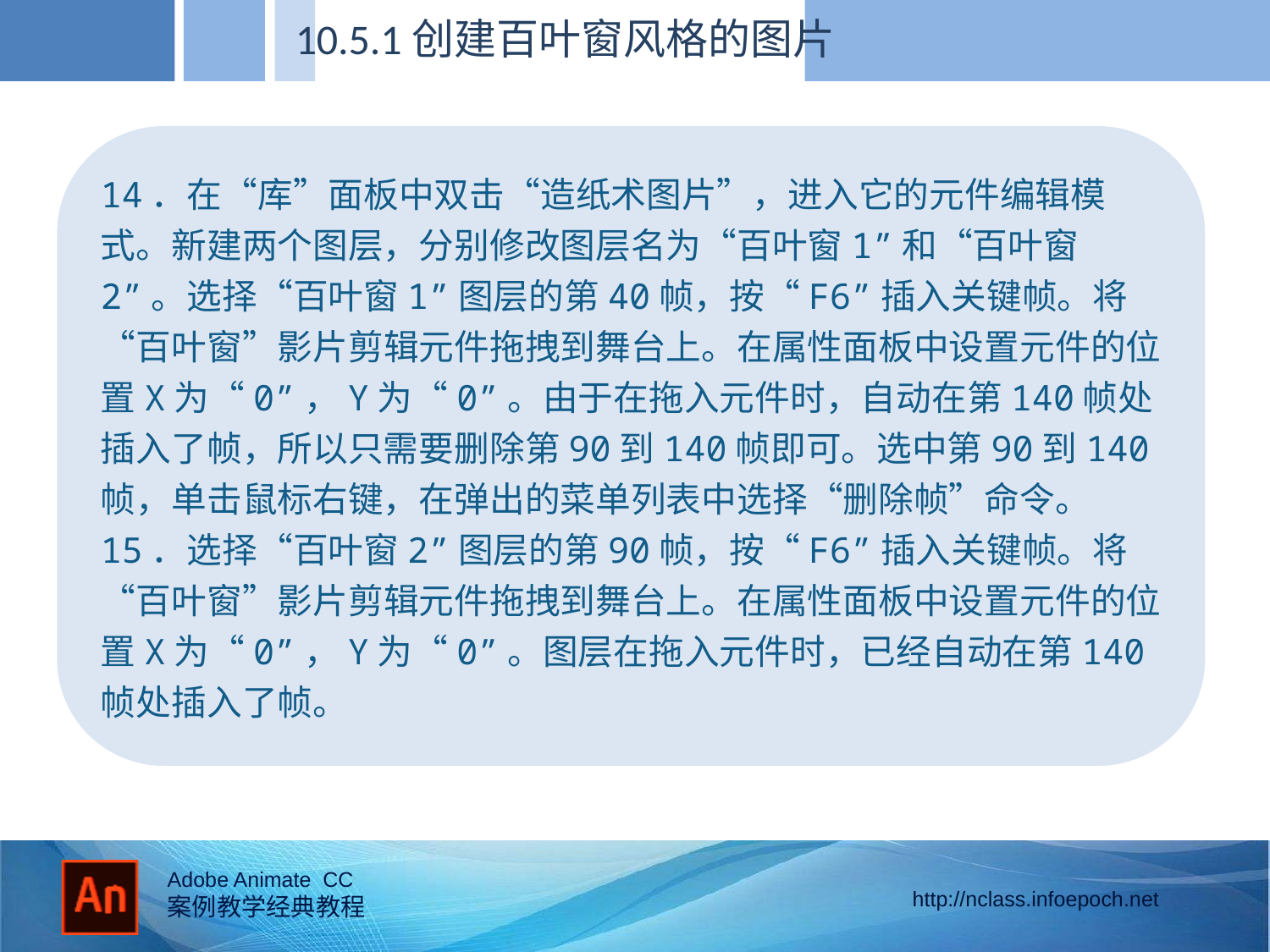

10.5.1创建百叶窗风格的图片
14．在“库”面板中双击“造纸术图片”，进入它的元件编辑模式。新建两个图层，分别修改图层名为“百叶窗1”和“百叶窗2”。选择“百叶窗1”图层的第40帧，按“F6”插入关键帧。将“百叶窗”影片剪辑元件拖拽到舞台上。在属性面板中设置元件的位置X为“0”，Y为“0”。由于在拖入元件时，自动在第140帧处插入了帧，所以只需要删除第90到140帧即可。选中第90到140帧，单击鼠标右键，在弹出的菜单列表中选择“删除帧”命令。
15．选择“百叶窗2”图层的第90帧，按“F6”插入关键帧。将“百叶窗”影片剪辑元件拖拽到舞台上。在属性面板中设置元件的位置X为“0”，Y为“0”。图层在拖入元件时，已经自动在第140帧处插入了帧。